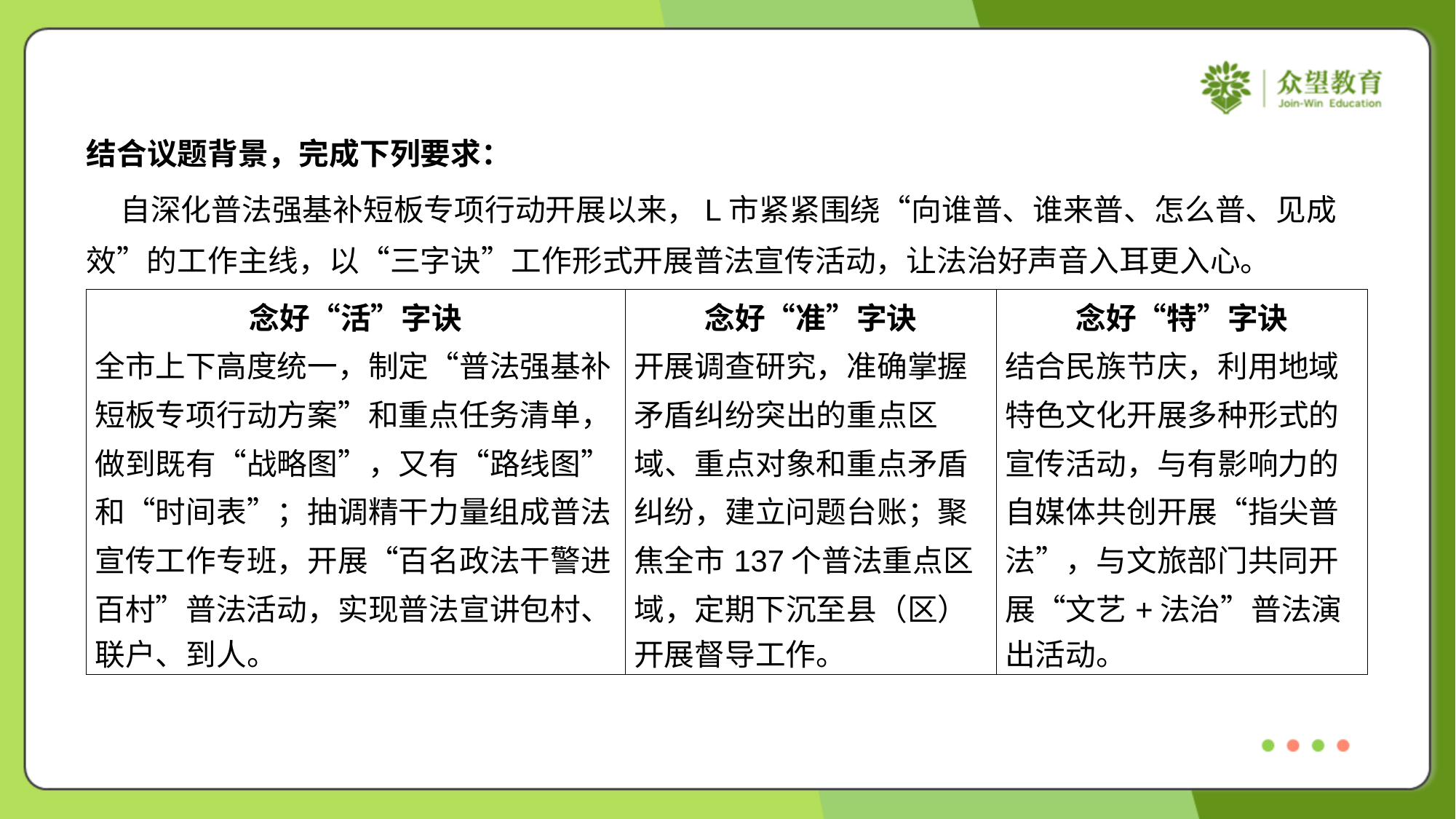

结合议题背景，完成下列要求：
    自深化普法强基补短板专项行动开展以来，L市紧紧围绕“向谁普、谁来普、怎么普、见成
效”的工作主线，以“三字诀”工作形式开展普法宣传活动，让法治好声音入耳更入心。
| 念好“活”字诀 全市上下高度统一，制定“普法强基补 短板专项行动方案”和重点任务清单， 做到既有“战略图”，又有“路线图” 和“时间表”；抽调精干力量组成普法 宣传工作专班，开展“百名政法干警进 百村”普法活动，实现普法宣讲包村、 联户、到人。 | 念好“准”字诀 开展调查研究，准确掌握 矛盾纠纷突出的重点区 域、重点对象和重点矛盾 纠纷，建立问题台账；聚 焦全市137个普法重点区 域，定期下沉至县（区） 开展督导工作。 | 念好“特”字诀 结合民族节庆，利用地域 特色文化开展多种形式的 宣传活动，与有影响力的 自媒体共创开展“指尖普 法”，与文旅部门共同开 展“文艺+法治”普法演 出活动。 |
| --- | --- | --- |